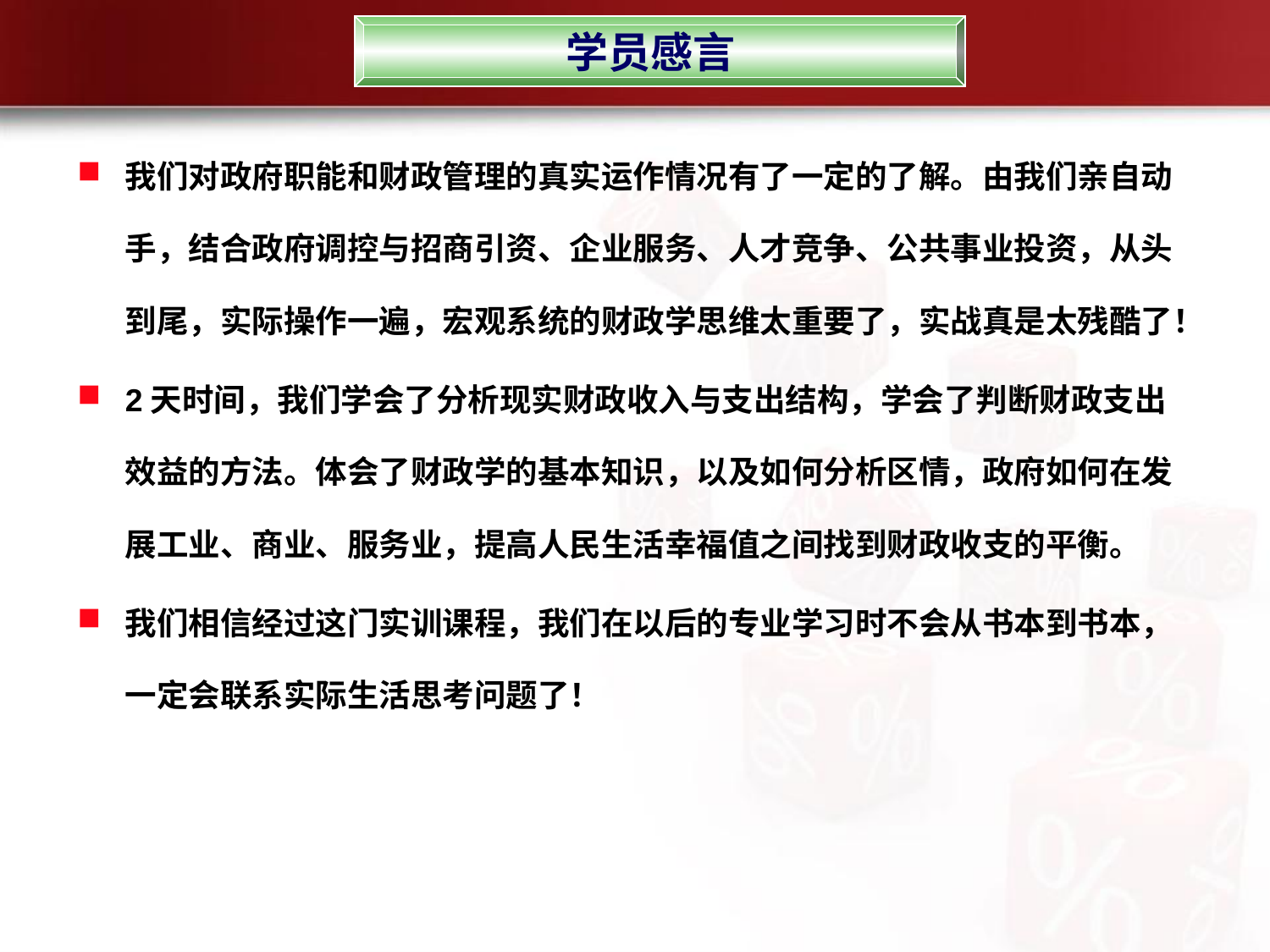

学员感言
我们对政府职能和财政管理的真实运作情况有了一定的了解。由我们亲自动手，结合政府调控与招商引资、企业服务、人才竞争、公共事业投资，从头到尾，实际操作一遍，宏观系统的财政学思维太重要了，实战真是太残酷了！
2天时间，我们学会了分析现实财政收入与支出结构，学会了判断财政支出效益的方法。体会了财政学的基本知识，以及如何分析区情，政府如何在发展工业、商业、服务业，提高人民生活幸福值之间找到财政收支的平衡。
我们相信经过这门实训课程，我们在以后的专业学习时不会从书本到书本，一定会联系实际生活思考问题了！